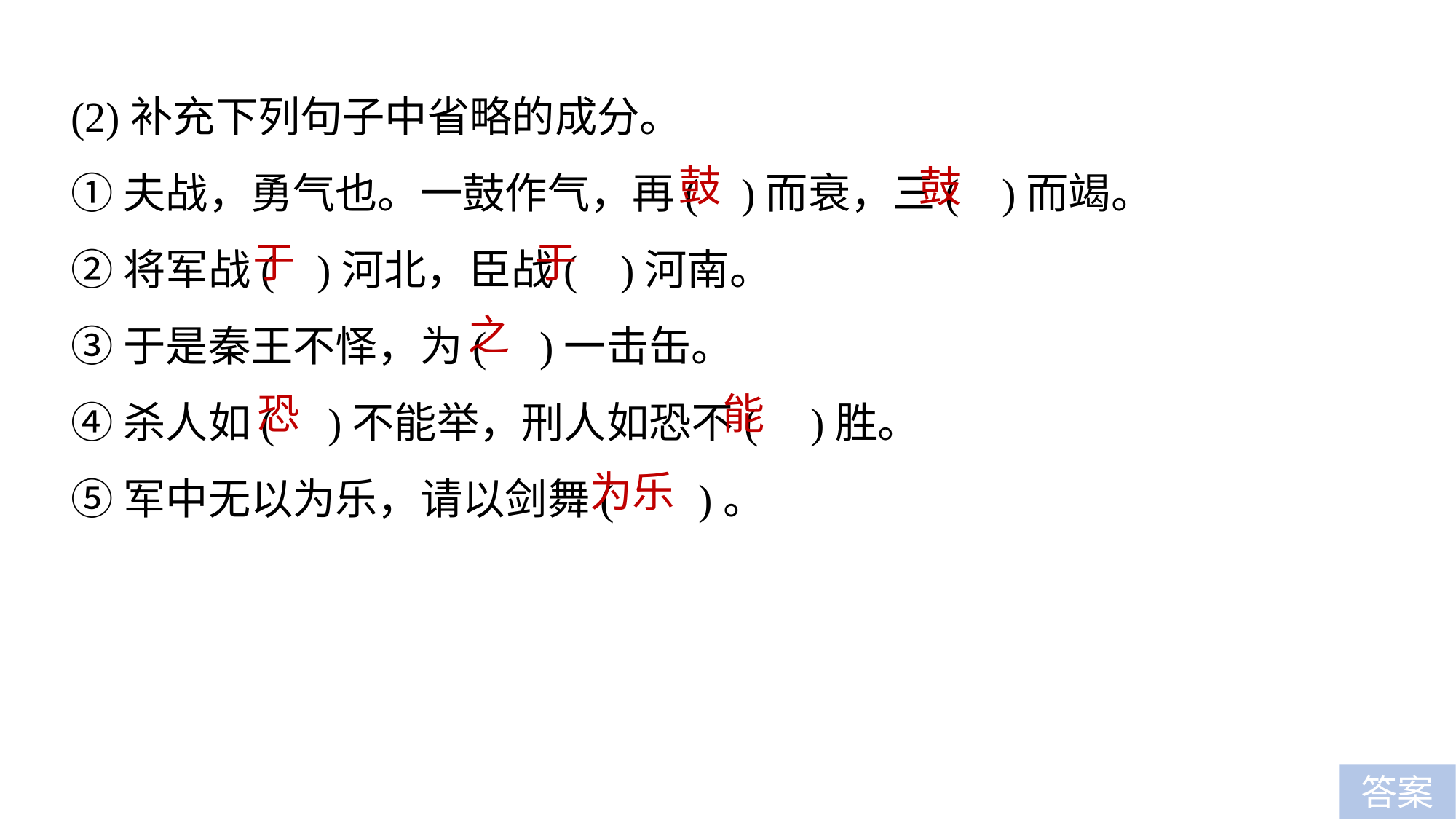

(2)补充下列句子中省略的成分。
①夫战，勇气也。一鼓作气，再(    )而衰，三(    )而竭。
②将军战(    )河北，臣战(    )河南。
③于是秦王不怿，为(     )一击缶。
④杀人如(     )不能举，刑人如恐不(     )胜。
⑤军中无以为乐，请以剑舞(        )。
鼓
鼓
于
于
之
恐
能
为乐
答案